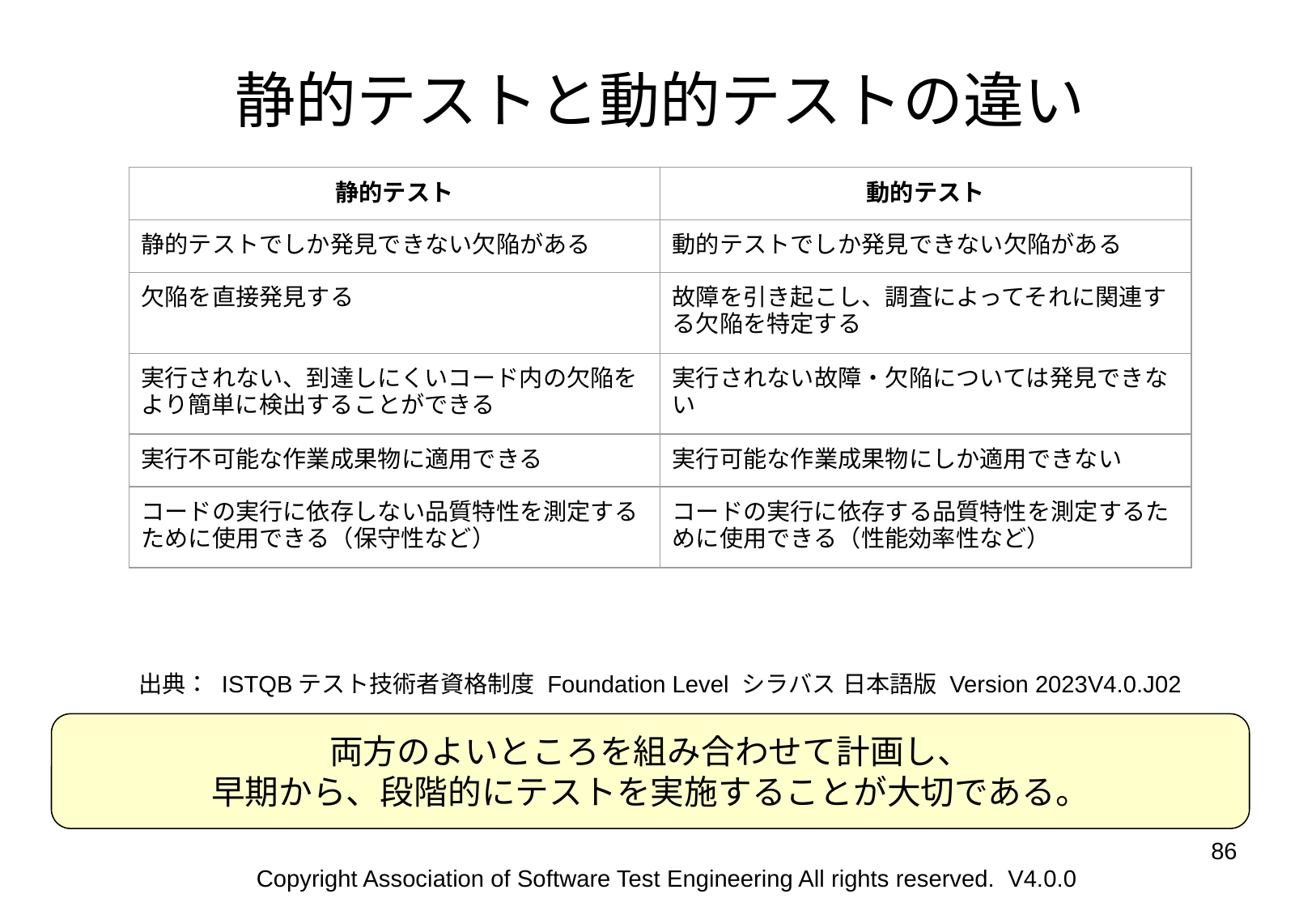

静的テストと動的テストの違い
| 静的テスト | 動的テスト |
| --- | --- |
| 静的テストでしか発見できない欠陥がある | 動的テストでしか発見できない欠陥がある |
| 欠陥を直接発見する | 故障を引き起こし、調査によってそれに関連する欠陥を特定する |
| 実行されない、到達しにくいコード内の欠陥をより簡単に検出することができる | 実行されない故障・欠陥については発見できない |
| 実行不可能な作業成果物に適用できる | 実行可能な作業成果物にしか適用できない |
| コードの実行に依存しない品質特性を測定するために使用できる（保守性など） | コードの実行に依存する品質特性を測定するために使用できる（性能効率性など） |
出典： ISTQBテスト技術者資格制度 Foundation Level シラバス 日本語版 Version 2023V4.0.J02
両方のよいところを組み合わせて計画し、
早期から、段階的にテストを実施することが大切である。
86
86
Copyright Association of Software Test Engineering All rights reserved.  V4.0.0